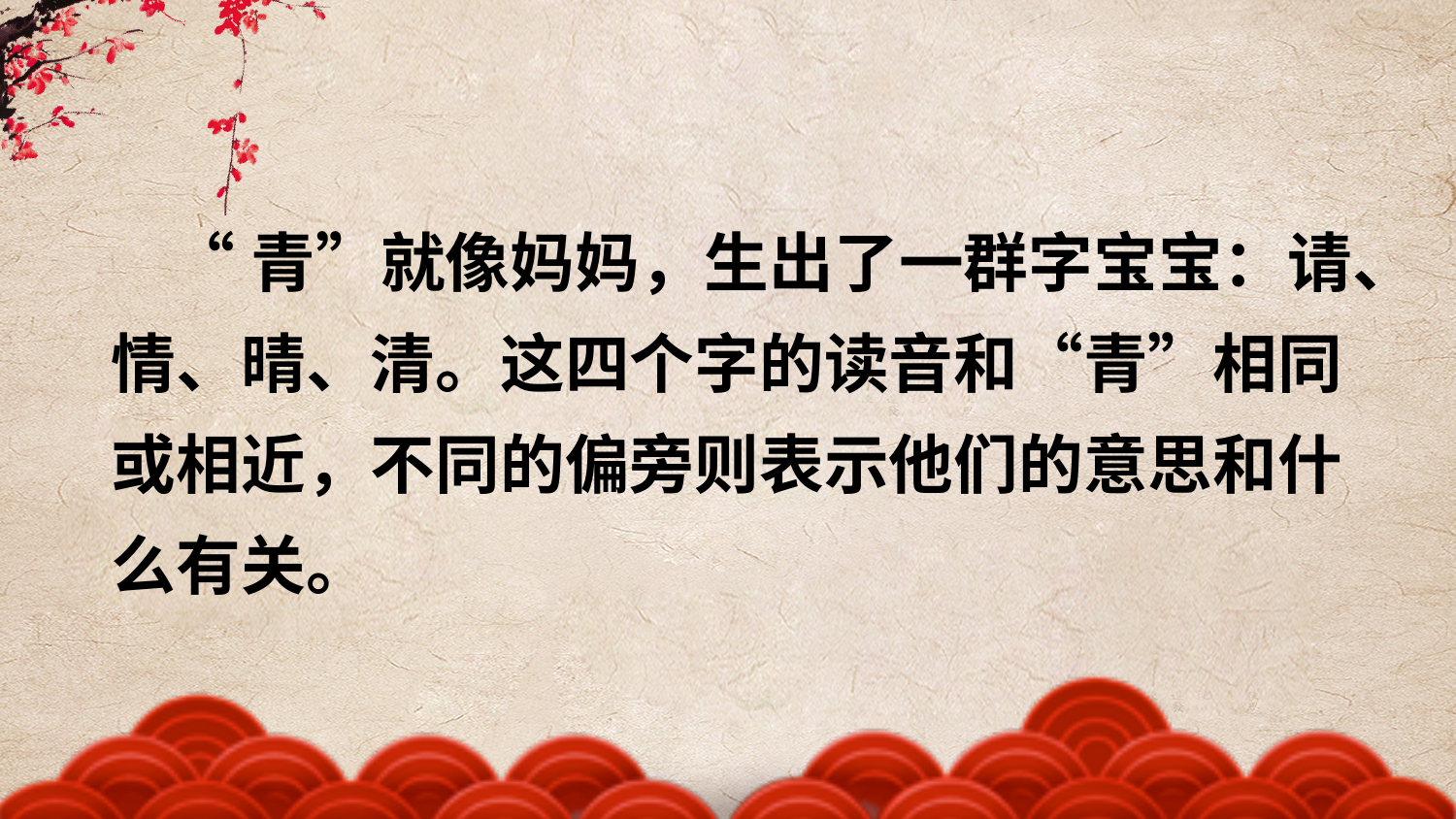

“青”就像妈妈，生出了一群字宝宝：请、情、晴、清。这四个字的读音和“青”相同或相近，不同的偏旁则表示他们的意思和什么有关。